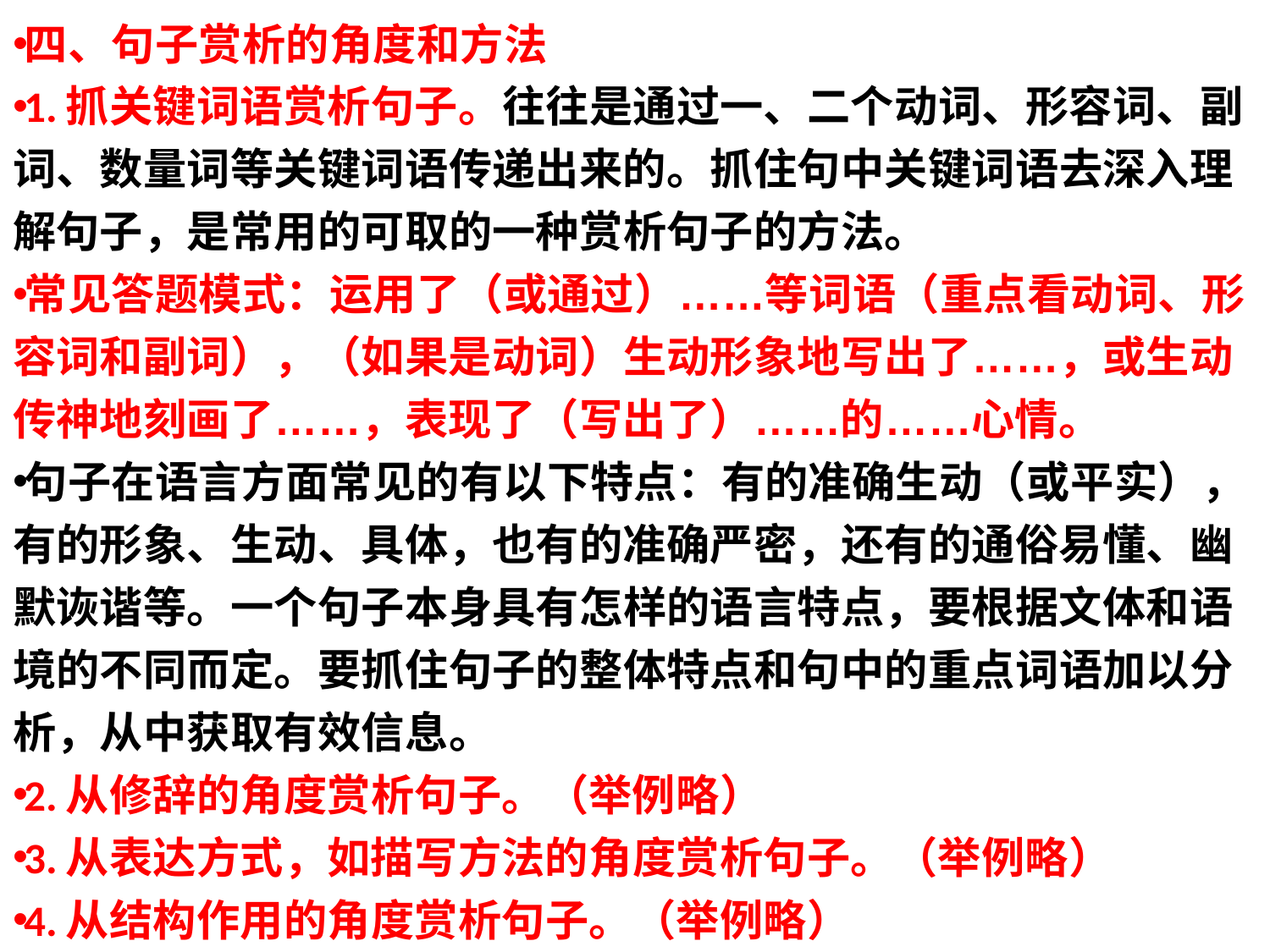

四、句子赏析的角度和方法
1.抓关键词语赏析句子。往往是通过一、二个动词、形容词、副词、数量词等关键词语传递出来的。抓住句中关键词语去深入理解句子，是常用的可取的一种赏析句子的方法。
常见答题模式：运用了（或通过）……等词语（重点看动词、形容词和副词），（如果是动词）生动形象地写出了……，或生动传神地刻画了……，表现了（写出了）……的……心情。
句子在语言方面常见的有以下特点：有的准确生动（或平实），有的形象、生动、具体，也有的准确严密，还有的通俗易懂、幽默诙谐等。一个句子本身具有怎样的语言特点，要根据文体和语境的不同而定。要抓住句子的整体特点和句中的重点词语加以分析，从中获取有效信息。
2.从修辞的角度赏析句子。（举例略）
3.从表达方式，如描写方法的角度赏析句子。（举例略）
4.从结构作用的角度赏析句子。（举例略）

#